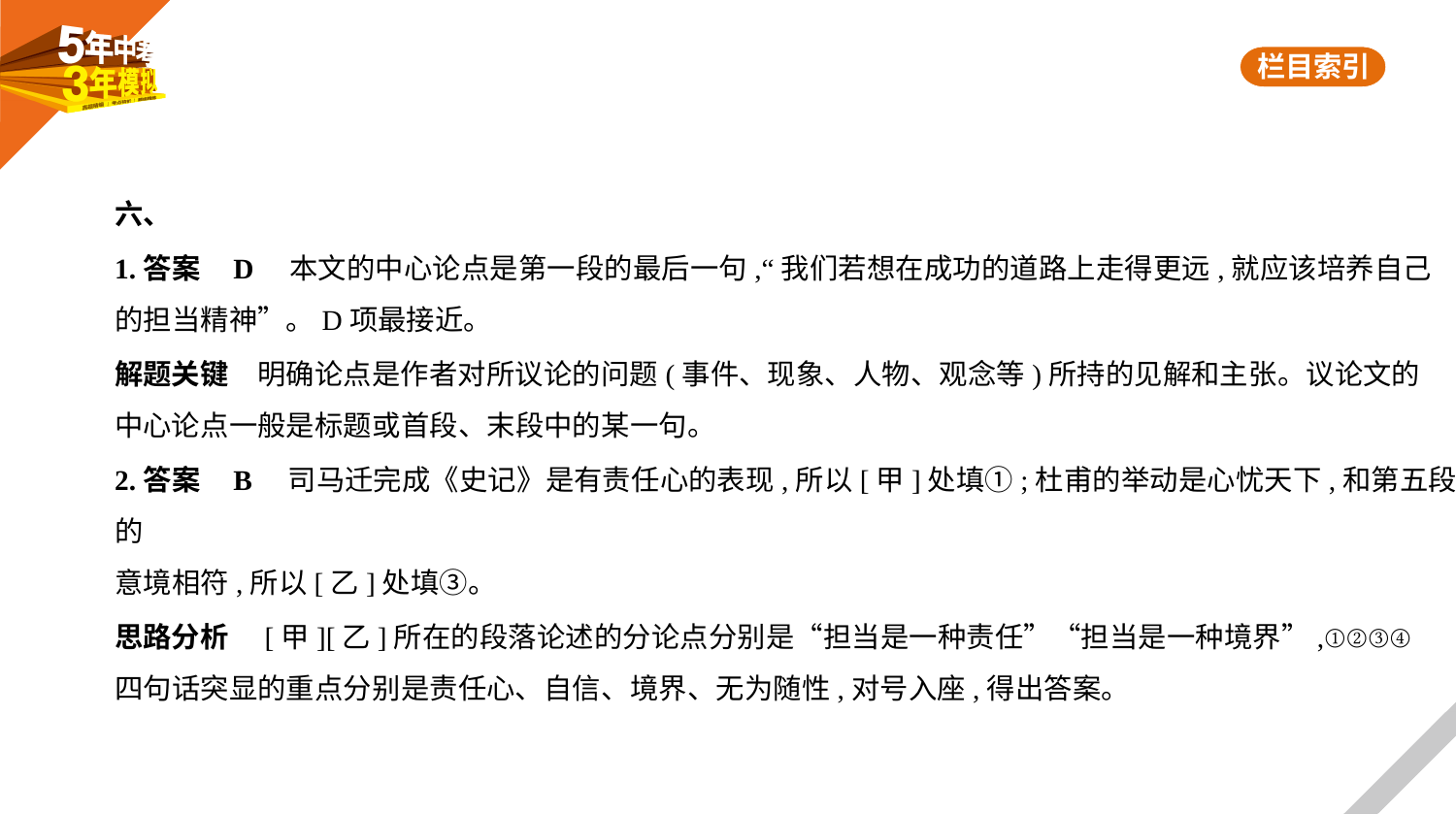

六、
1.答案    D　本文的中心论点是第一段的最后一句,“我们若想在成功的道路上走得更远,就应该培养自己
的担当精神”。D项最接近。
解题关键　明确论点是作者对所议论的问题(事件、现象、人物、观念等)所持的见解和主张。议论文的
中心论点一般是标题或首段、末段中的某一句。
2.答案    B　司马迁完成《史记》是有责任心的表现,所以[甲]处填①;杜甫的举动是心忧天下,和第五段的
意境相符,所以[乙]处填③。
思路分析　[甲][乙]所在的段落论述的分论点分别是“担当是一种责任”“担当是一种境界”,①②③④
四句话突显的重点分别是责任心、自信、境界、无为随性,对号入座,得出答案。